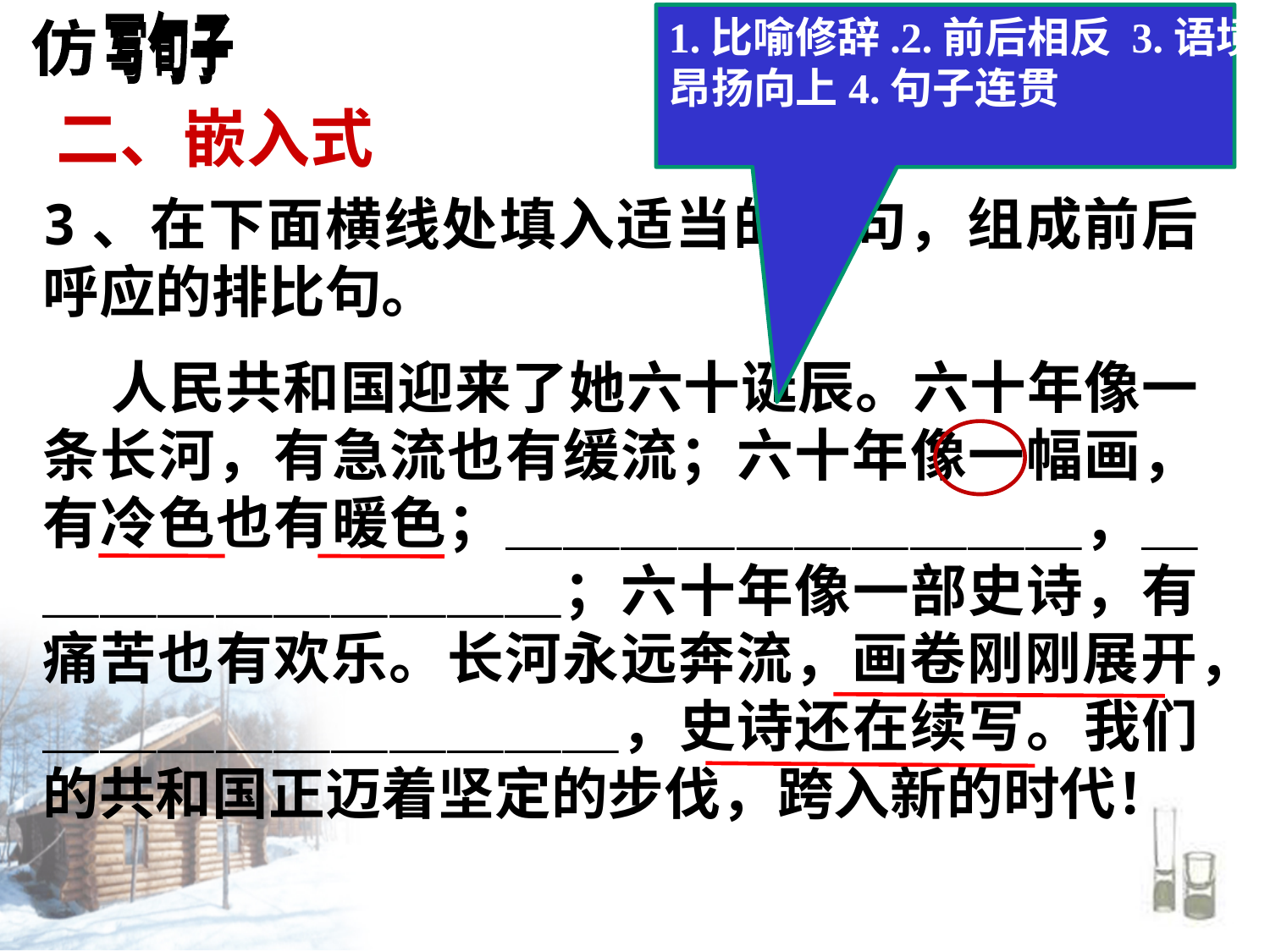

1.比喻修辞.2.前后相反 3.语境
昂扬向上4.句子连贯
二、嵌入式
3、在下面横线处填入适当的语句，组成前后呼应的排比句。
    人民共和国迎来了她六十诞辰。六十年像一条长河，有急流也有缓流；六十年像一幅画，有冷色也有暖色；＿＿＿＿＿＿＿＿＿＿，＿＿＿＿＿＿＿＿＿＿；六十年像一部史诗，有痛苦也有欢乐。长河永远奔流，画卷刚刚展开，＿＿＿＿＿＿＿＿＿＿，史诗还在续写。我们的共和国正迈着坚定的步伐，跨入新的时代！